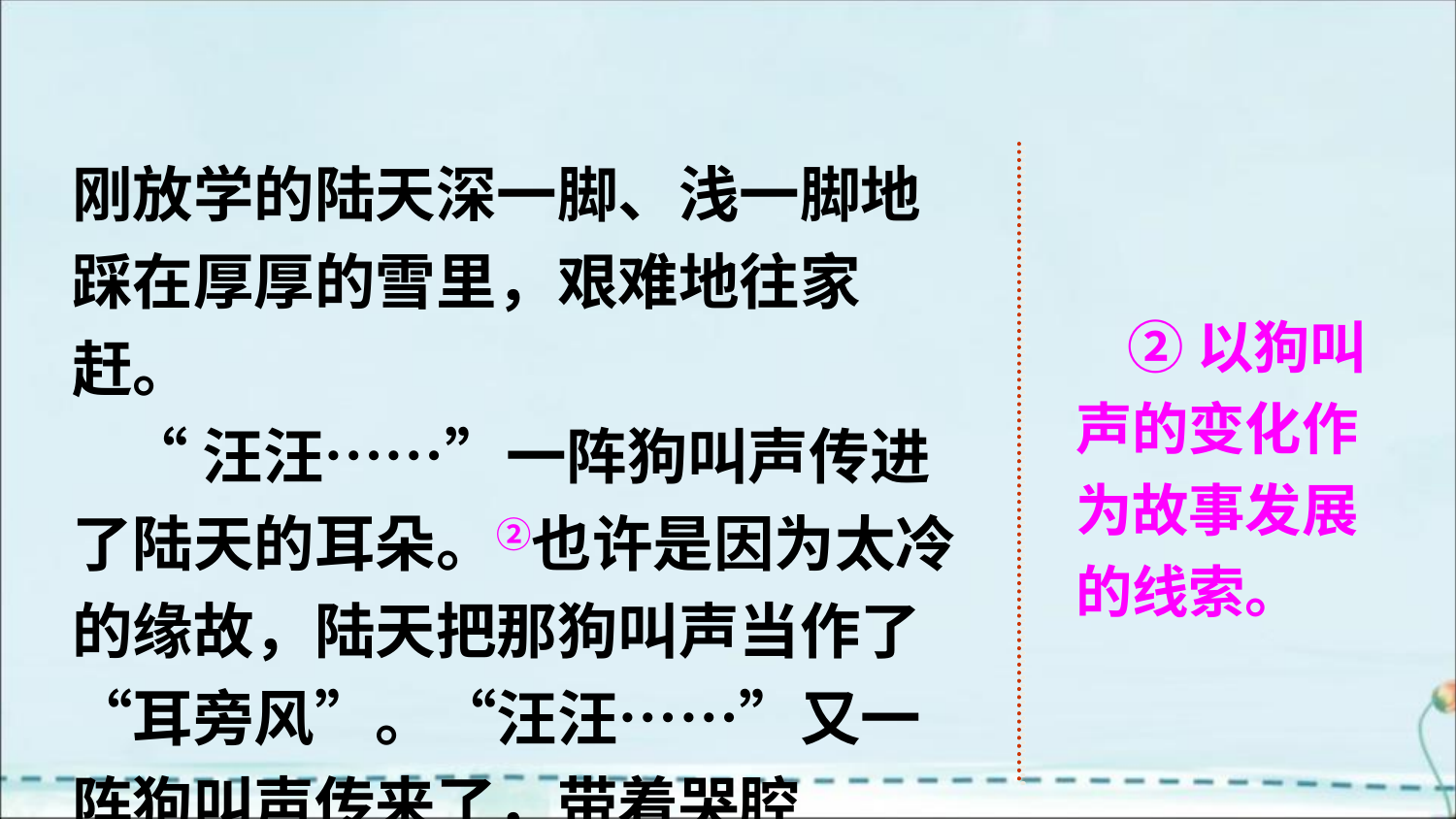

刚放学的陆天深一脚、浅一脚地踩在厚厚的雪里，艰难地往家赶。
    “汪汪……”一阵狗叫声传进了陆天的耳朵。②也许是因为太冷的缘故，陆天把那狗叫声当作了“耳旁风”。“汪汪……”又一阵狗叫声传来了，带着哭腔
    ②以狗叫声的变化作为故事发展的线索。